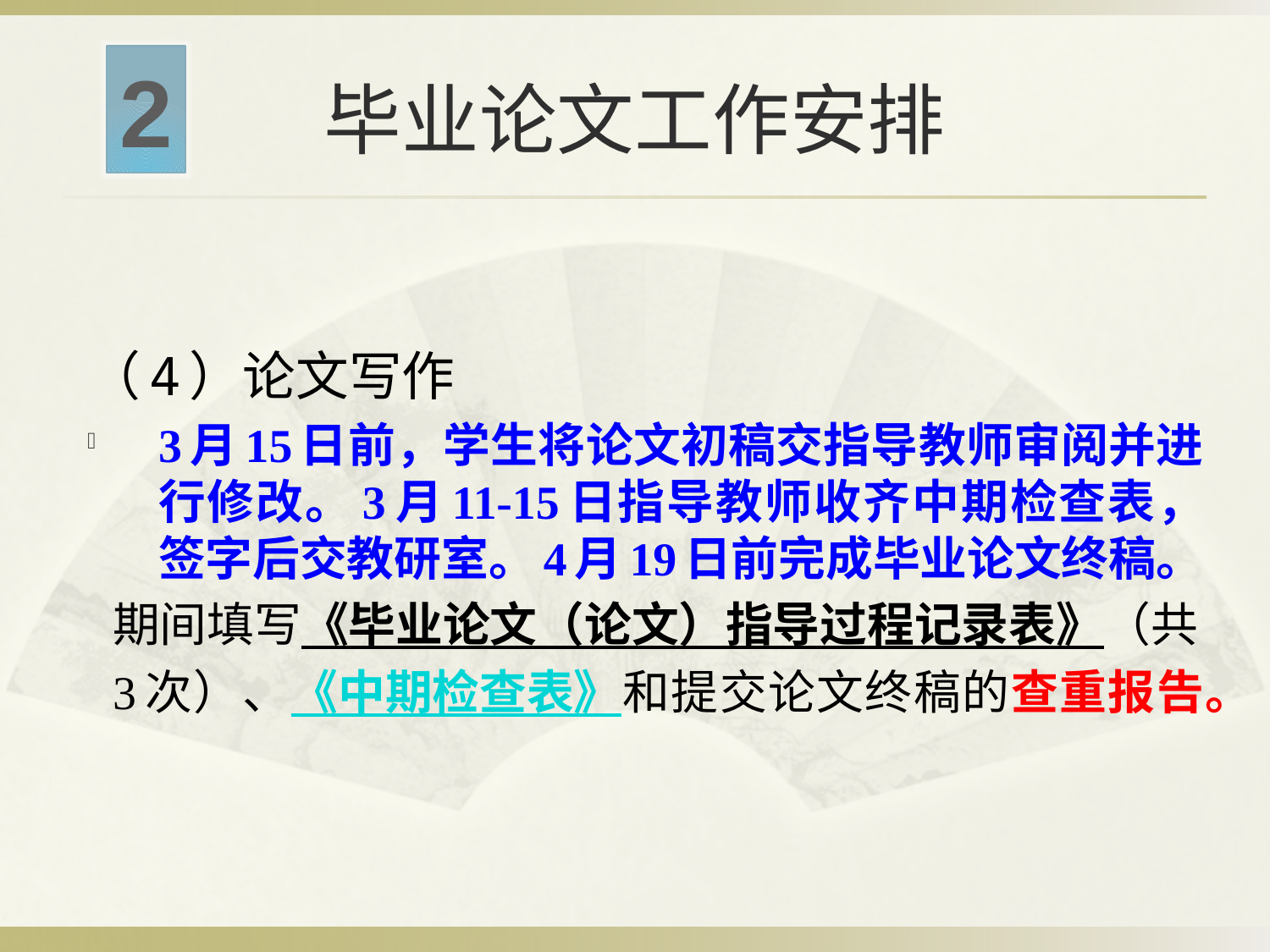

# 毕业论文工作安排
2
（4）论文写作
3月15日前，学生将论文初稿交指导教师审阅并进行修改。3月11-15日指导教师收齐中期检查表，签字后交教研室。4月19日前完成毕业论文终稿。
期间填写《毕业论文（论文）指导过程记录表》（共3次）、《中期检查表》和提交论文终稿的查重报告。